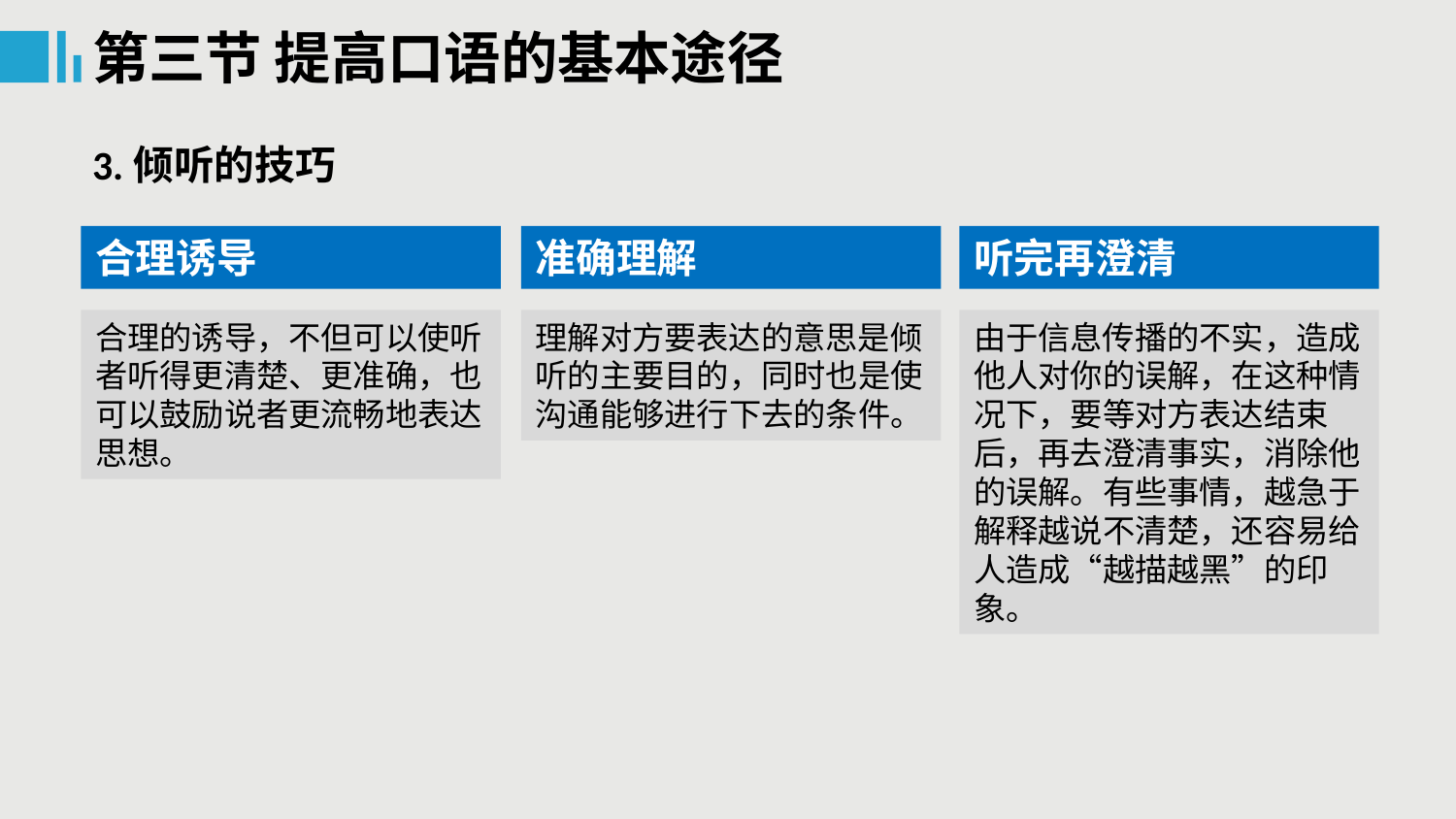

第三节 提高口语的基本途径

3.倾听的技巧
合理诱导
准确理解
听完再澄清
合理的诱导，不但可以使听者听得更清楚、更准确，也可以鼓励说者更流畅地表达思想。
理解对方要表达的意思是倾听的主要目的，同时也是使沟通能够进行下去的条件。
由于信息传播的不实，造成他人对你的误解，在这种情况下，要等对方表达结束后，再去澄清事实，消除他的误解。有些事情，越急于解释越说不清楚，还容易给人造成“越描越黑”的印象。